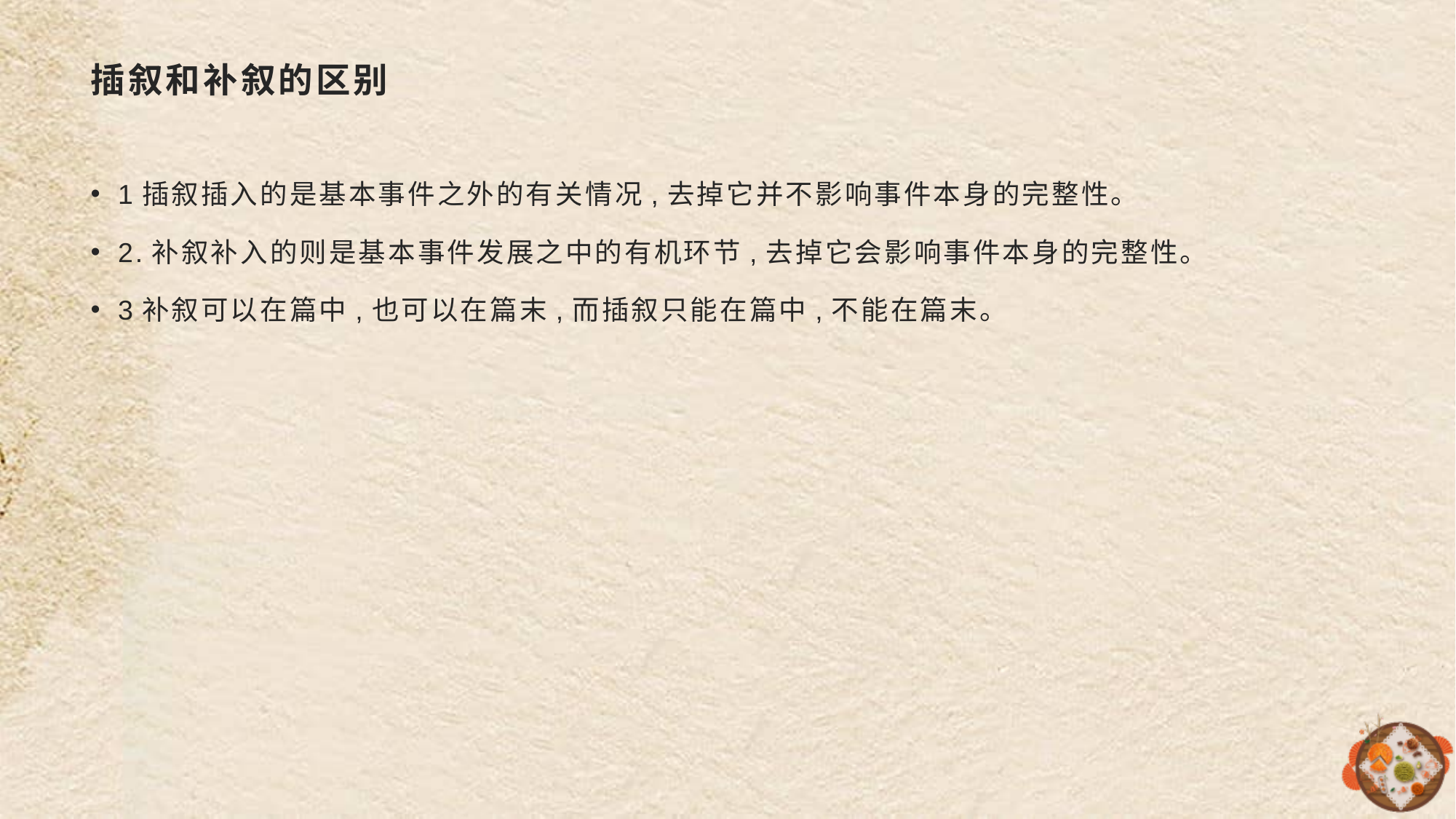

# 插叙和补叙的区别

1插叙插入的是基本事件之外的有关情况,去掉它并不影响事件本身的完整性。
2.补叙补入的则是基本事件发展之中的有机环节,去掉它会影响事件本身的完整性。
3补叙可以在篇中,也可以在篇末,而插叙只能在篇中,不能在篇末。